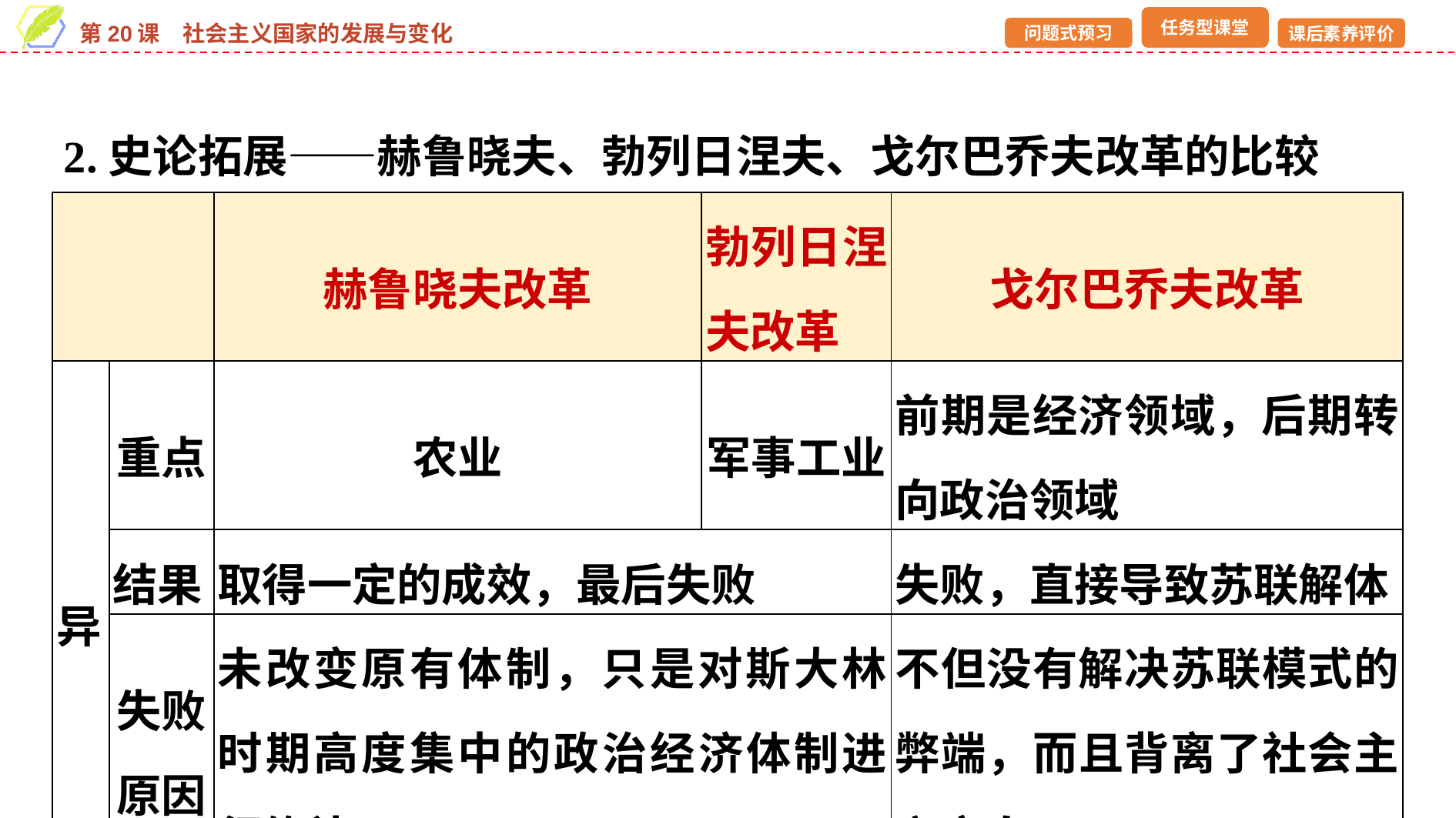

2.史论拓展——赫鲁晓夫、勃列日涅夫、戈尔巴乔夫改革的比较
|  |  | 赫鲁晓夫改革 | 勃列日涅夫改革 | 戈尔巴乔夫改革 |
| --- | --- | --- | --- | --- |
| 异 | 重点 | 农业 | 军事工业 | 前期是经济领域，后期转向政治领域 |
|  | 结果 | 取得一定的成效，最后失败 |  | 失败，直接导致苏联解体 |
|  | 失败原因 | 未改变原有体制，只是对斯大林时期高度集中的政治经济体制进行修补 |  | 不但没有解决苏联模式的弊端，而且背离了社会主义方向 |